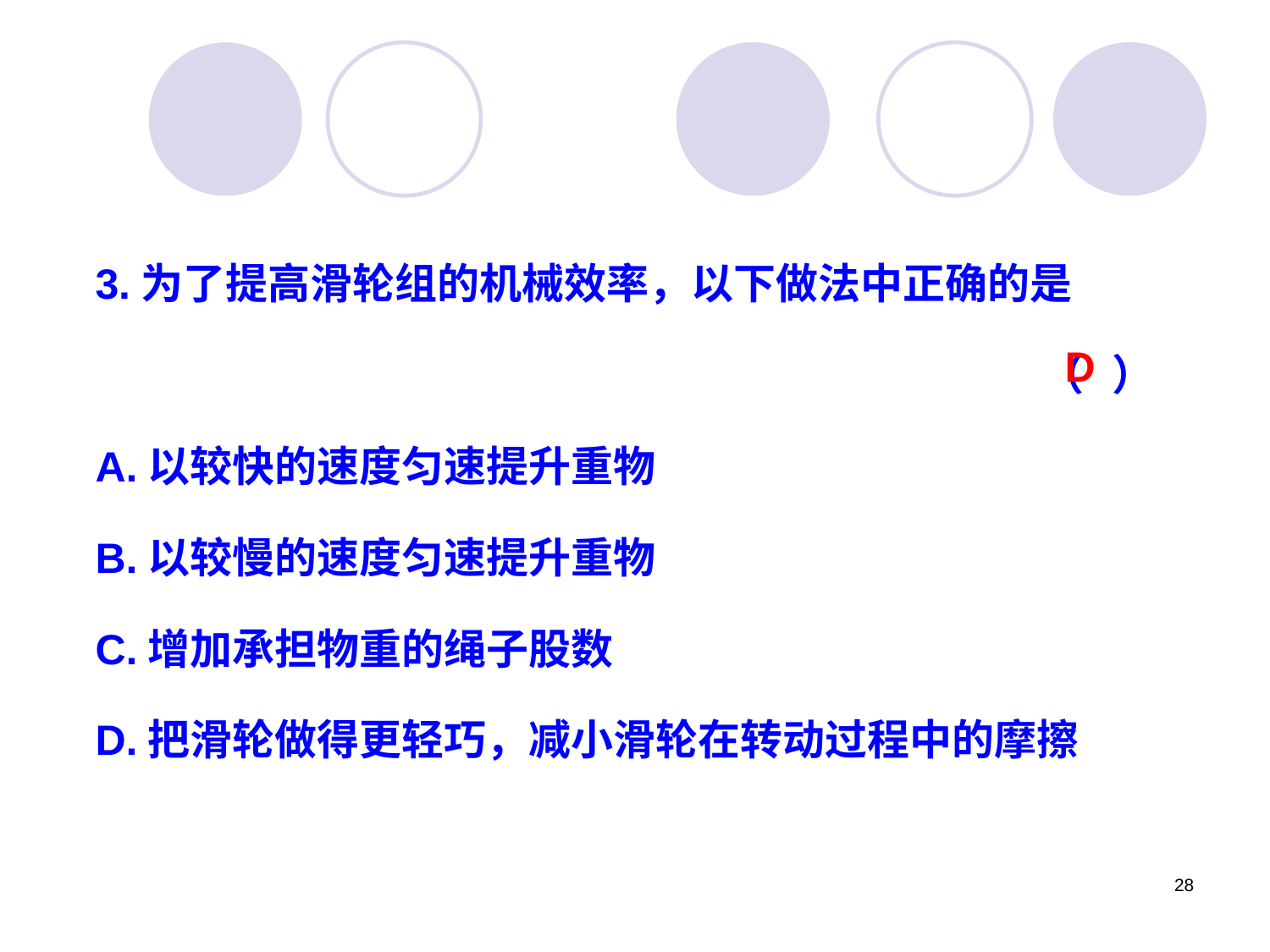

3.为了提高滑轮组的机械效率，以下做法中正确的是
（   ）
A.以较快的速度匀速提升重物
B.以较慢的速度匀速提升重物
C.增加承担物重的绳子股数
D.把滑轮做得更轻巧，减小滑轮在转动过程中的摩擦
D
28